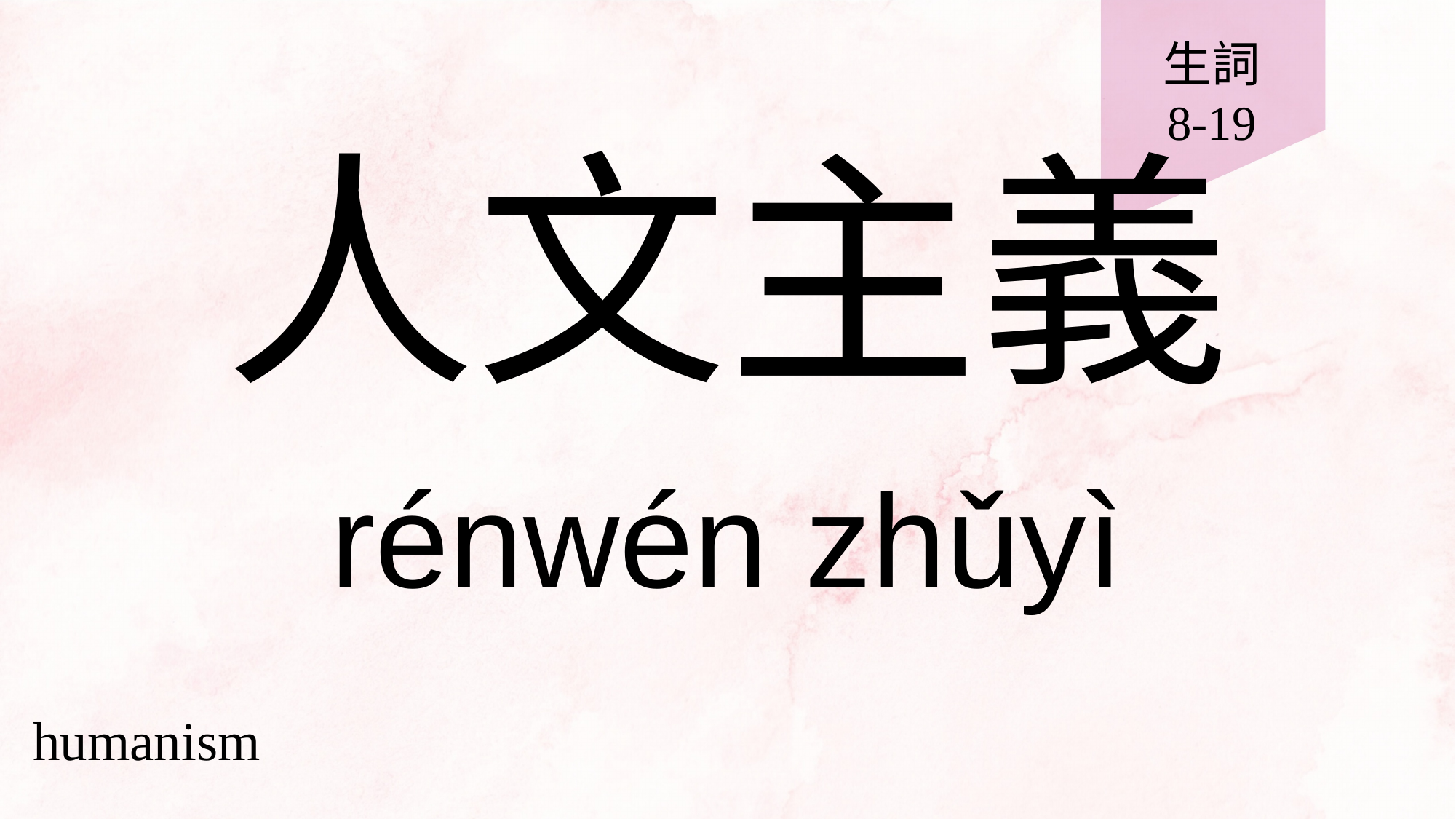

生詞
8-19
# 人文主義
rénwén zhǔyì
humanism